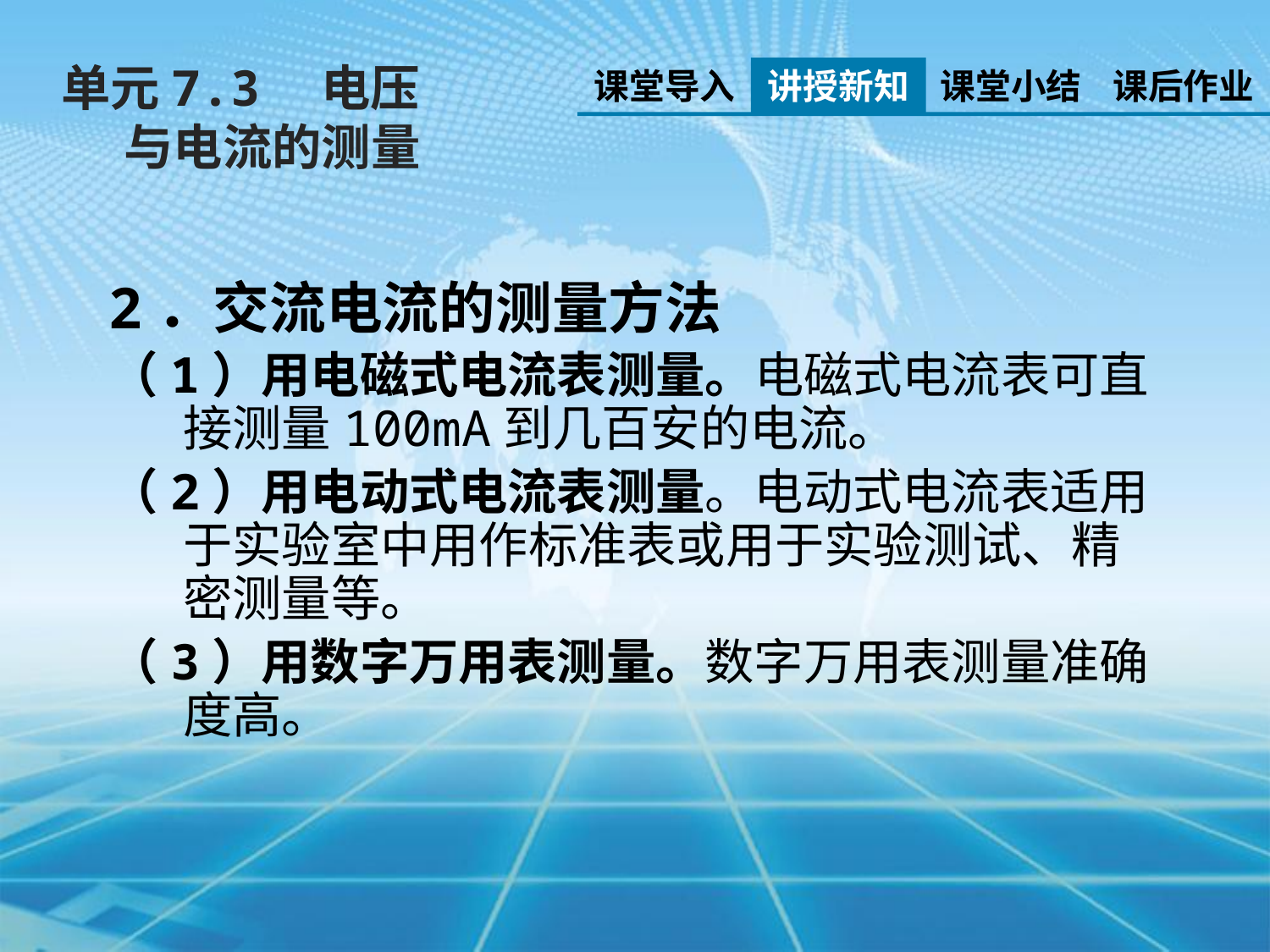

单元7.3　电压与电流的测量
课堂导入
讲授新知
课堂小结
课后作业
2．交流电流的测量方法
（1）用电磁式电流表测量。电磁式电流表可直接测量100mA到几百安的电流。
（2）用电动式电流表测量。电动式电流表适用于实验室中用作标准表或用于实验测试、精密测量等。
（3）用数字万用表测量。数字万用表测量准确度高。